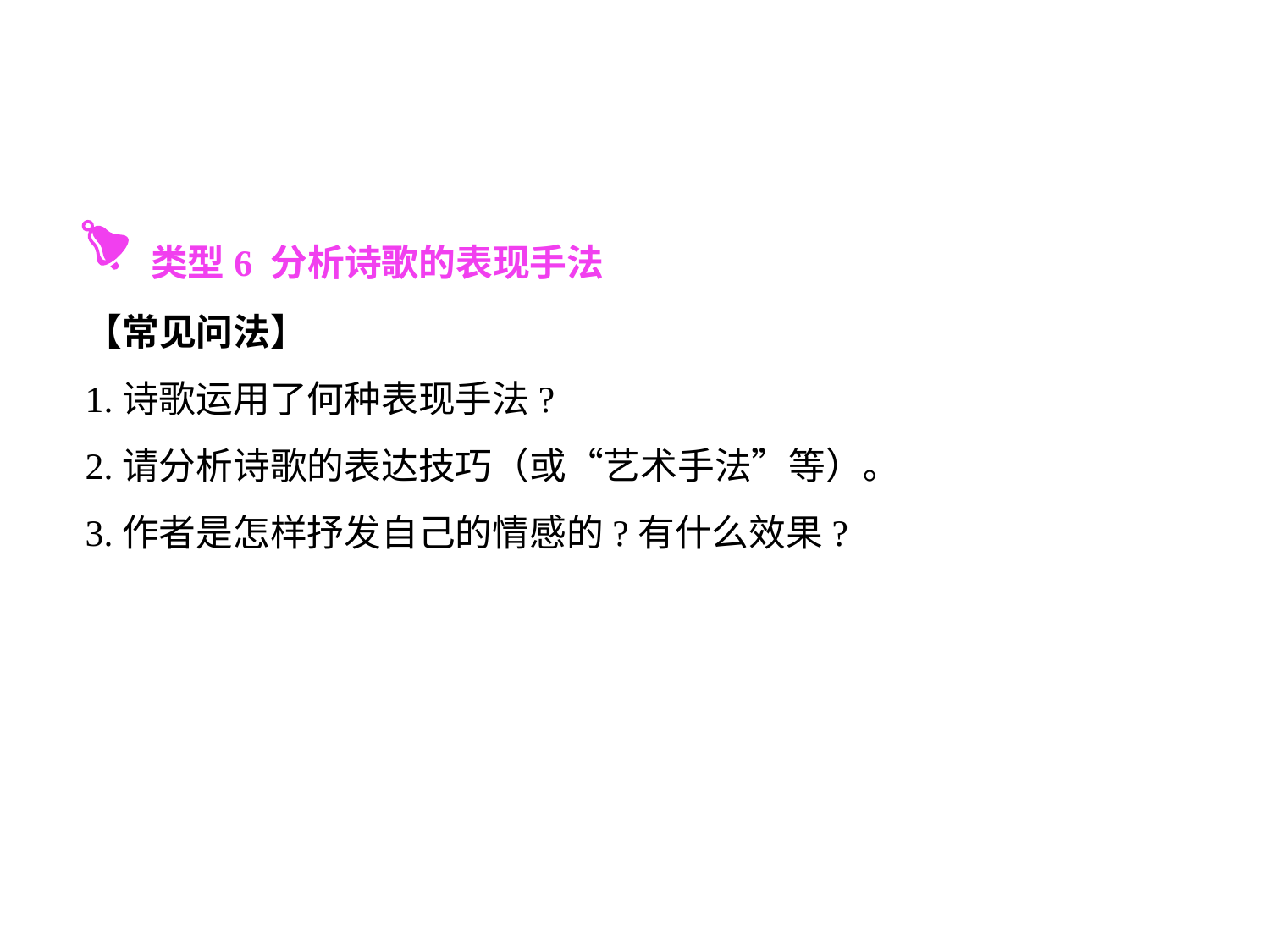

类型6 分析诗歌的表现手法

【常见问法】
1.诗歌运用了何种表现手法?
2.请分析诗歌的表达技巧（或“艺术手法”等）｡
3.作者是怎样抒发自己的情感的?有什么效果?